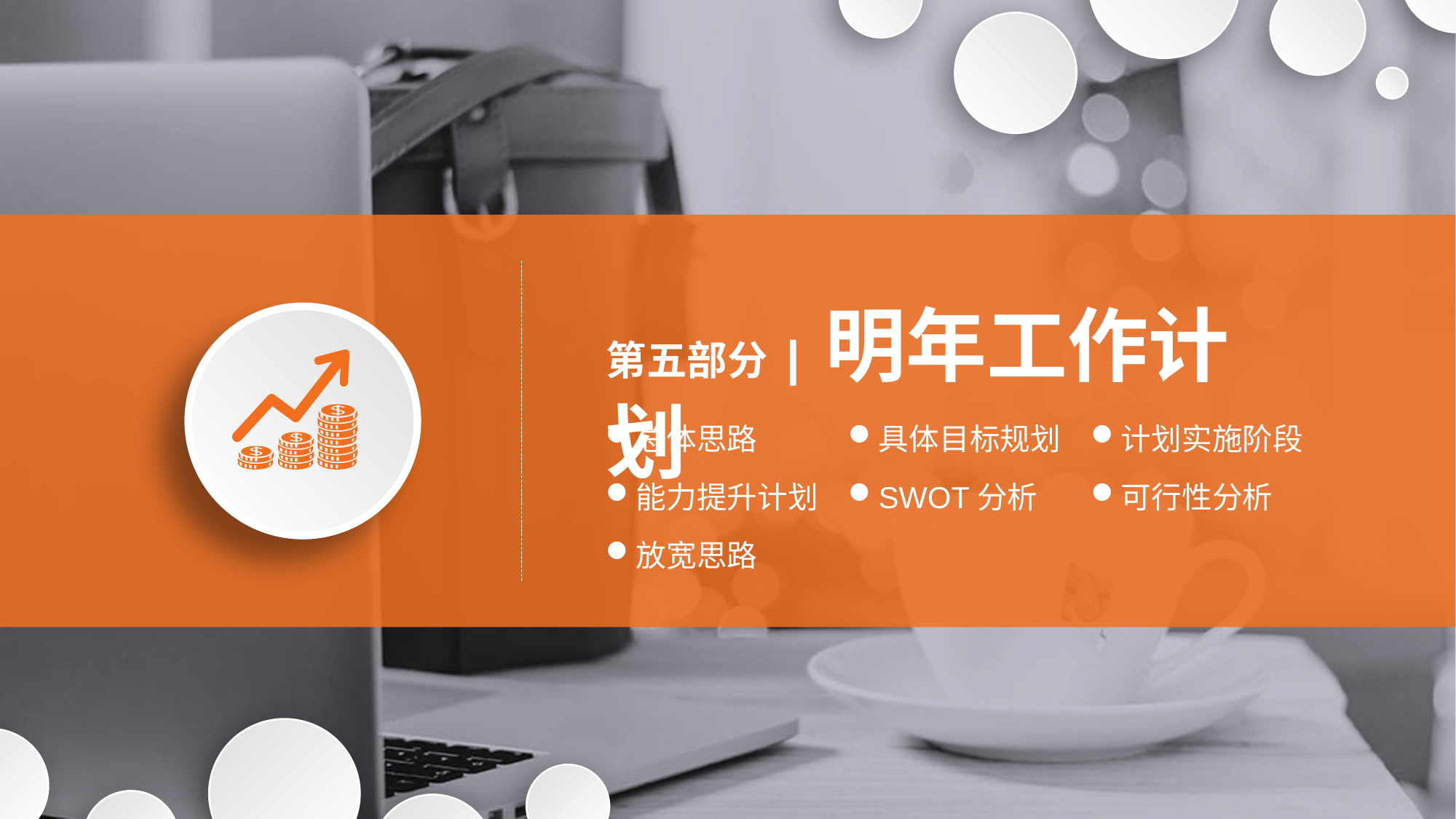

第五部分 | 明年工作计划

总体思路
具体目标规划
计划实施阶段
能力提升计划
SWOT分析
可行性分析
放宽思路